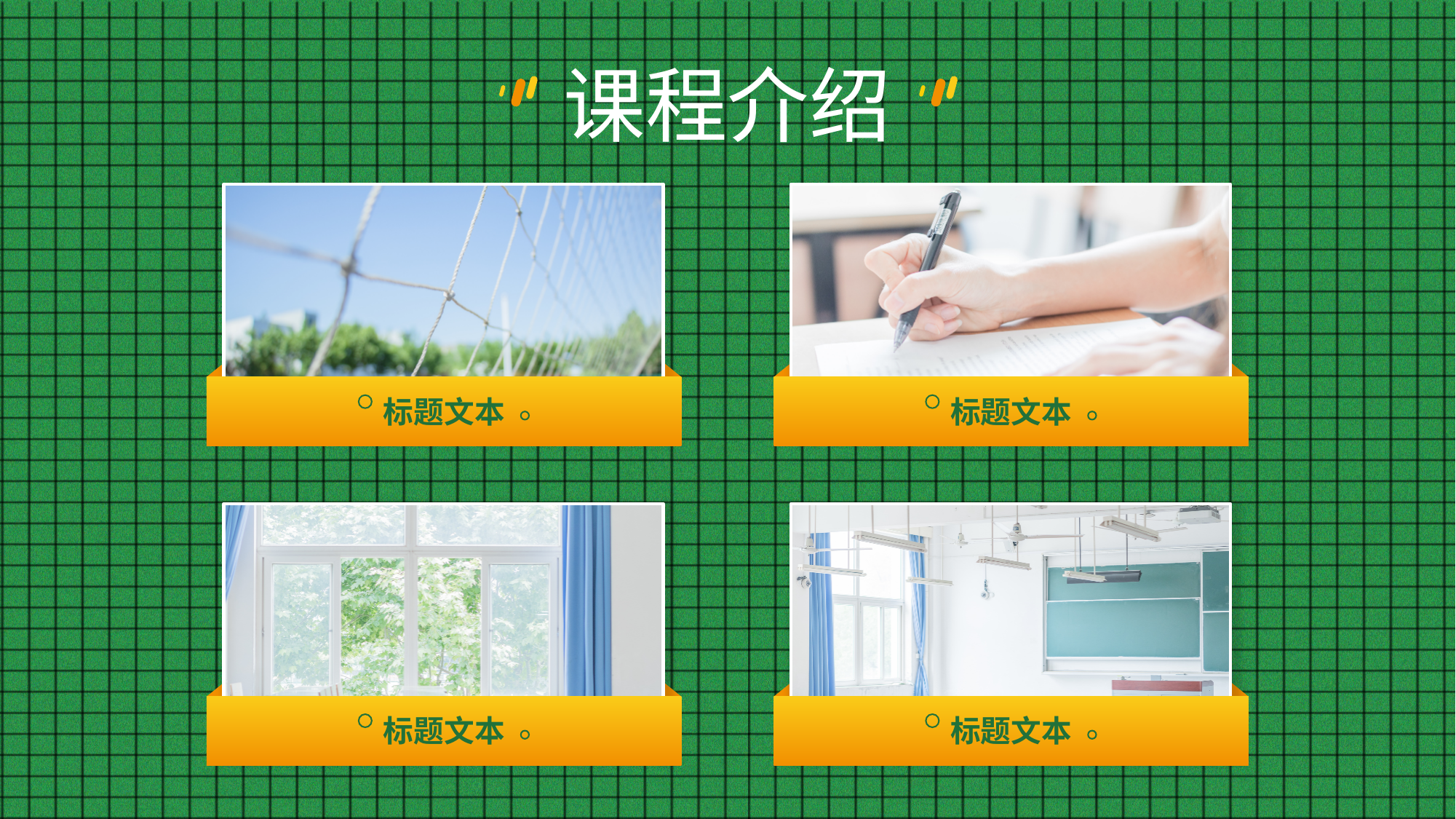

课程介绍

标题
文字
标题文本

标题文本

题

标题文本

标题文本